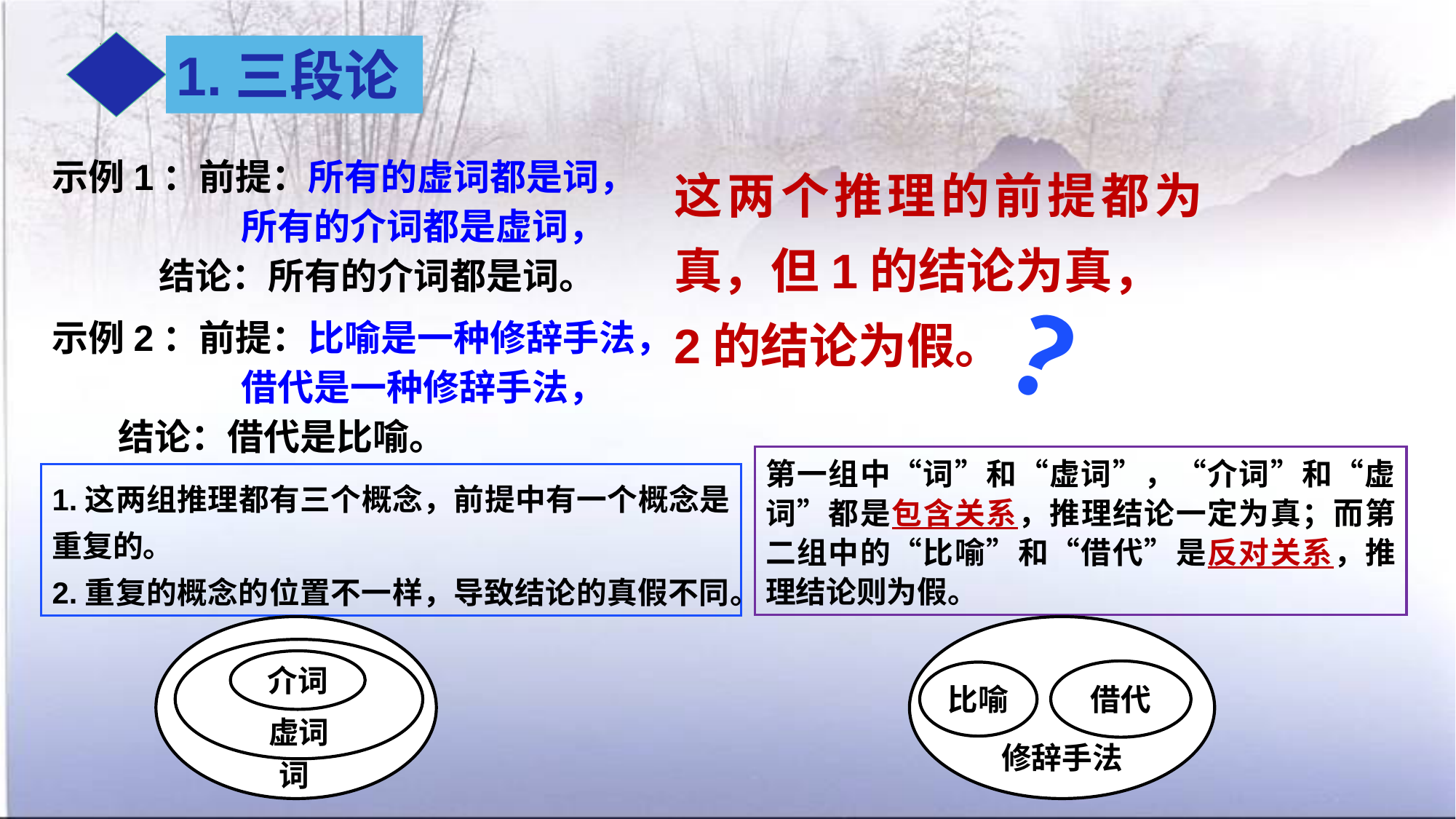

1.三段论
这两个推理的前提都为真，但1的结论为真，
2的结论为假。
示例1：前提：所有的虚词都是词，
                      所有的介词都是虚词，
            结论：所有的介词都是词。
示例2：前提：比喻是一种修辞手法，
                      借代是一种修辞手法，
       结论：借代是比喻。
？
第一组中“词”和“虚词”，“介词”和“虚词”都是包含关系，推理结论一定为真；而第二组中的“比喻”和“借代”是反对关系，推理结论则为假。
1.这两组推理都有三个概念，前提中有一个概念是重复的。
2.重复的概念的位置不一样，导致结论的真假不同。

修辞手法

虚词
介词
借代
比喻
词